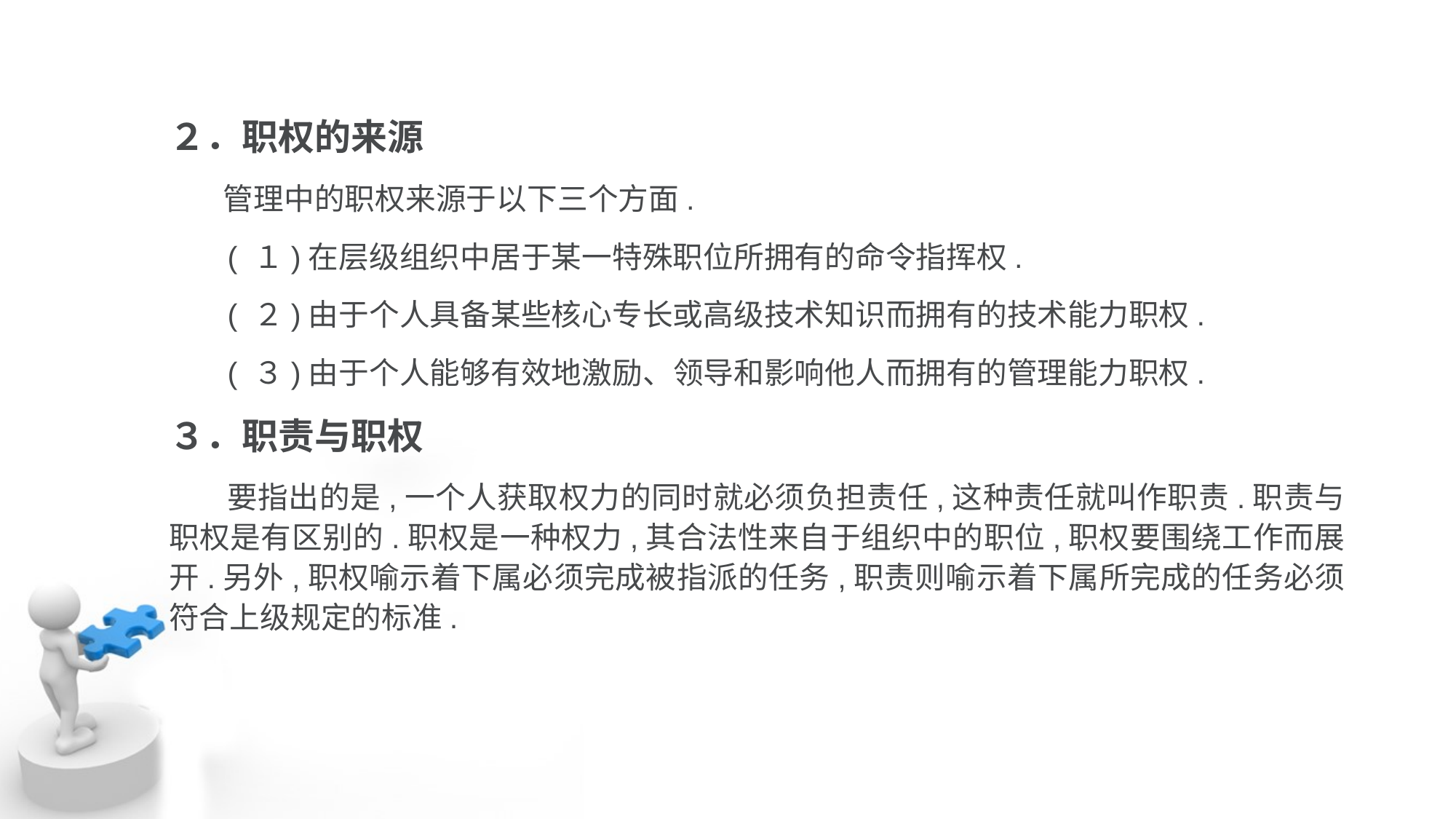

２．职权的来源
       管理中的职权来源于以下三个方面.
       ( １)在层级组织中居于某一特殊职位所拥有的命令指挥权.
       ( ２)由于个人具备某些核心专长或高级技术知识而拥有的技术能力职权.
       ( ３)由于个人能够有效地激励、领导和影响他人而拥有的管理能力职权.
３．职责与职权
       要指出的是,一个人获取权力的同时就必须负担责任,这种责任就叫作职责.职责与 职权是有区别的.职权是一种权力,其合法性来自于组织中的职位,职权要围绕工作而展 开.另外,职权喻示着下属必须完成被指派的任务,职责则喻示着下属所完成的任务必须 符合上级规定的标准.